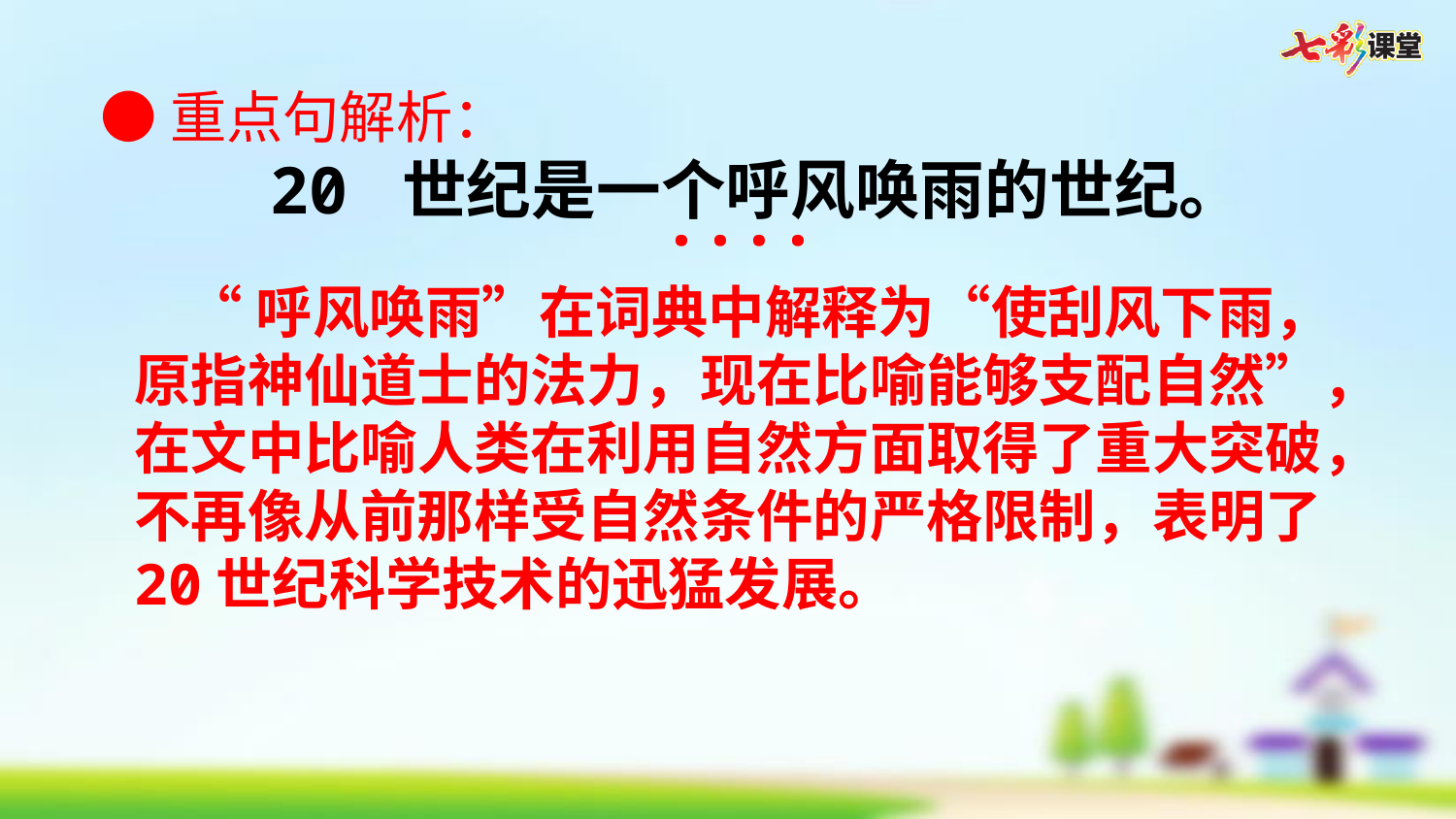

●重点句解析：
     20 世纪是一个呼风唤雨的世纪。
····
    “呼风唤雨”在词典中解释为“使刮风下雨， 原指神仙道士的法力，现在比喻能够支配自然”，在文中比喻人类在利用自然方面取得了重大突破，不再像从前那样受自然条件的严格限制，表明了20世纪科学技术的迅猛发展。